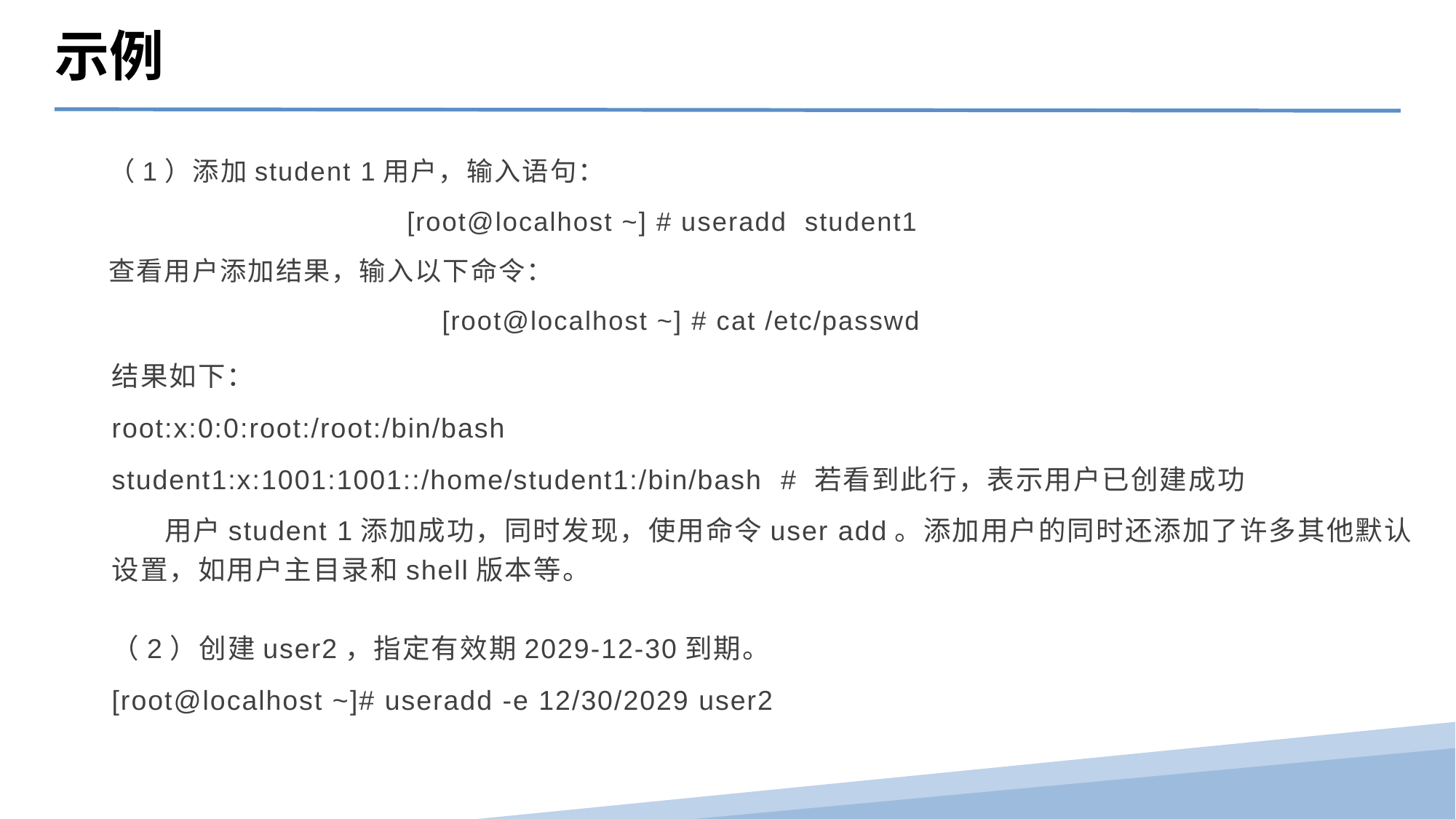

示例
（1）添加student 1用户，输入语句：
                                  [root@localhost ~] # useradd  student1
查看用户添加结果，输入以下命令：
                                      [root@localhost ~] # cat /etc/passwd
结果如下：
root:x:0:0:root:/root:/bin/bash
student1:x:1001:1001::/home/student1:/bin/bash  # 若看到此行，表示用户已创建成功
      用户student 1添加成功，同时发现，使用命令user add。添加用户的同时还添加了许多其他默认设置，如用户主目录和shell版本等。
（2）创建user2，指定有效期2029-12-30到期。
[root@localhost ~]# useradd -e 12/30/2029 user2